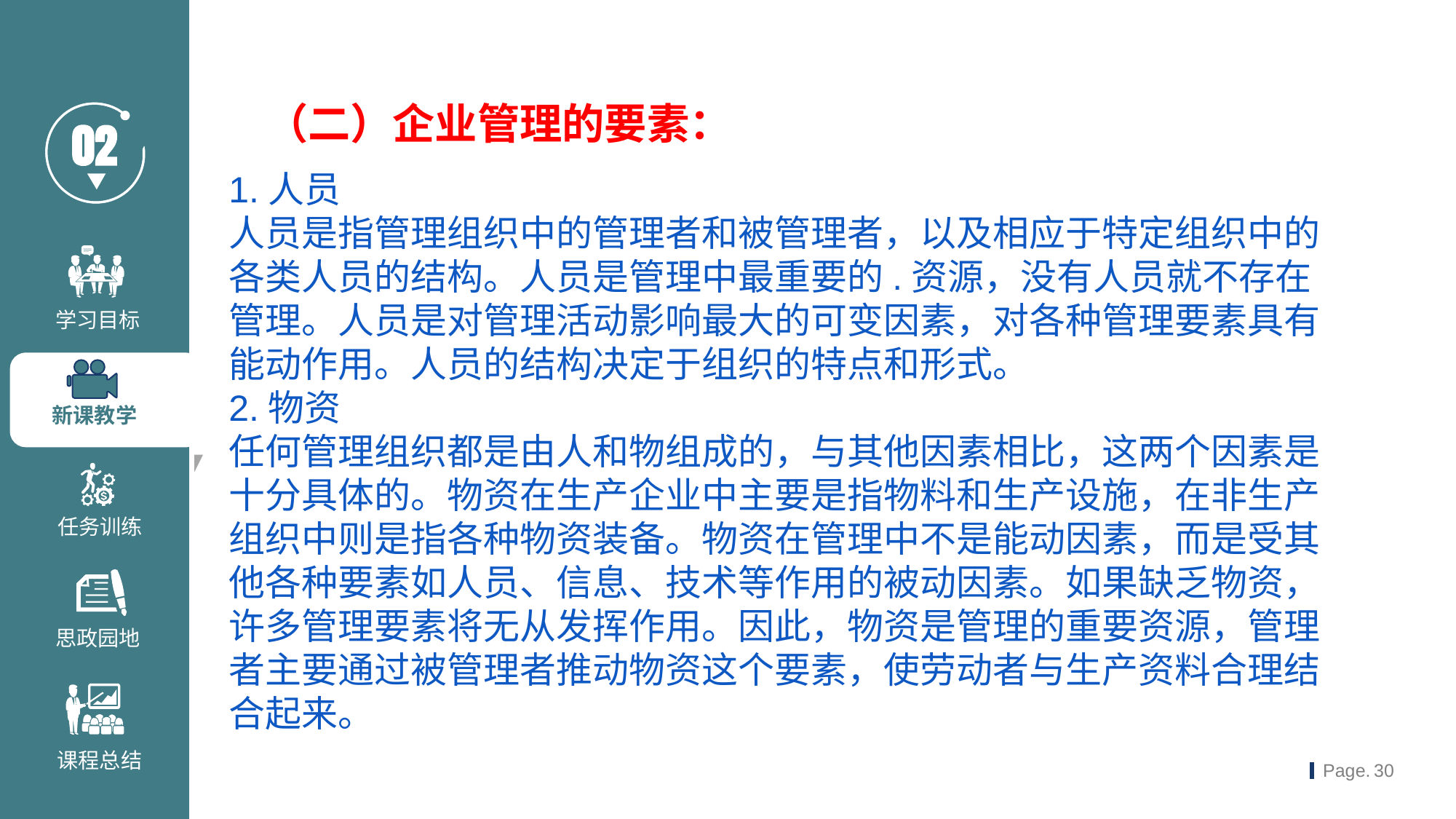

（二）企业管理的要素：
1.人员
人员是指管理组织中的管理者和被管理者，以及相应于特定组织中的各类人员的结构。人员是管理中最重要的.资源，没有人员就不存在管理。人员是对管理活动影响最大的可变因素，对各种管理要素具有能动作用。人员的结构决定于组织的特点和形式。
2.物资
任何管理组织都是由人和物组成的，与其他因素相比，这两个因素是十分具体的。物资在生产企业中主要是指物料和生产设施，在非生产组织中则是指各种物资装备。物资在管理中不是能动因素，而是受其他各种要素如人员、信息、技术等作用的被动因素。如果缺乏物资，许多管理要素将无从发挥作用。因此，物资是管理的重要资源，管理者主要通过被管理者推动物资这个要素，使劳动者与生产资料合理结合起来。